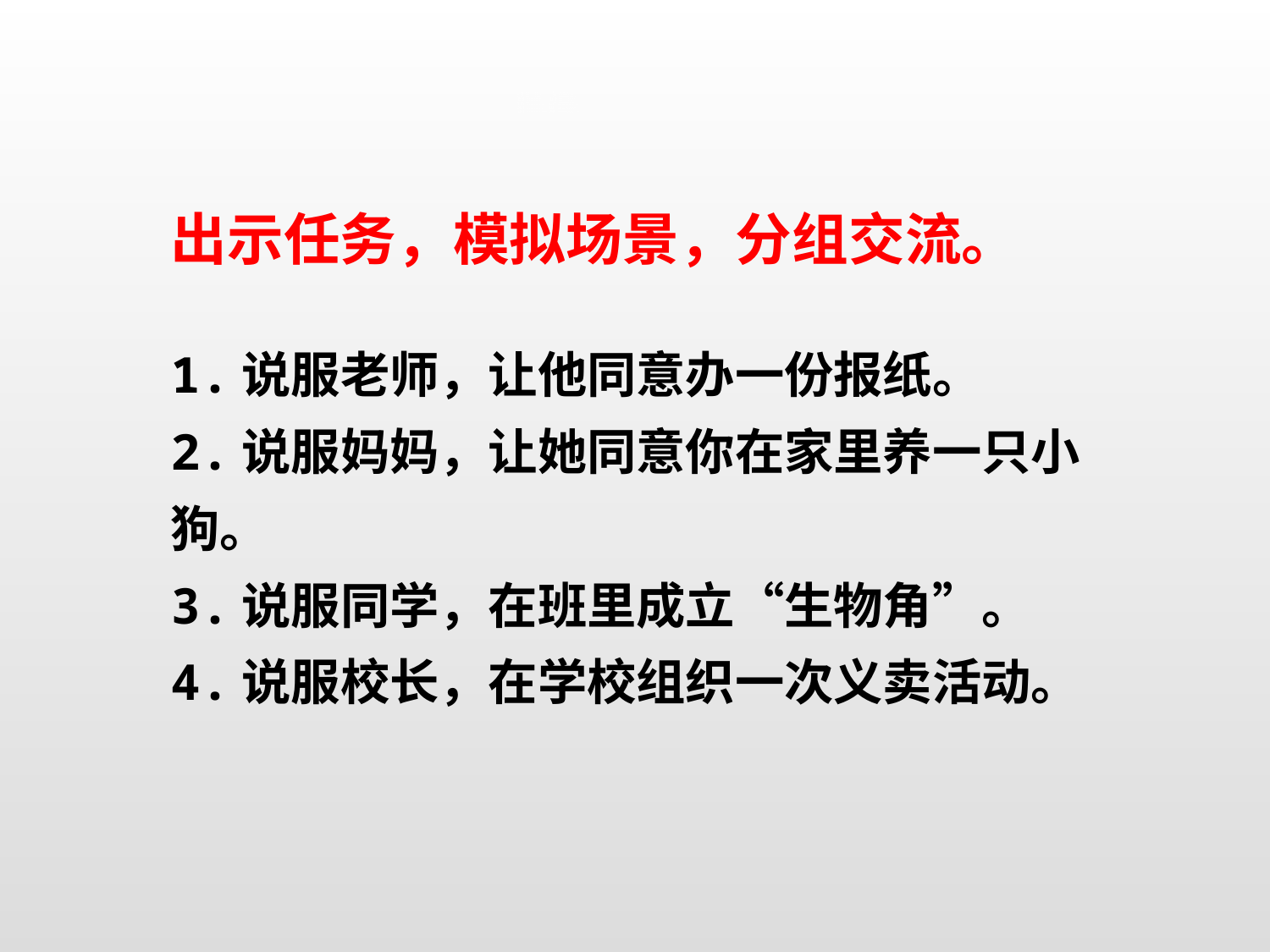

出示任务，模拟场景，分组交流。
1.说服老师，让他同意办一份报纸。
2.说服妈妈，让她同意你在家里养一只小狗。
3.说服同学，在班里成立“生物角”。
4.说服校长，在学校组织一次义卖活动。